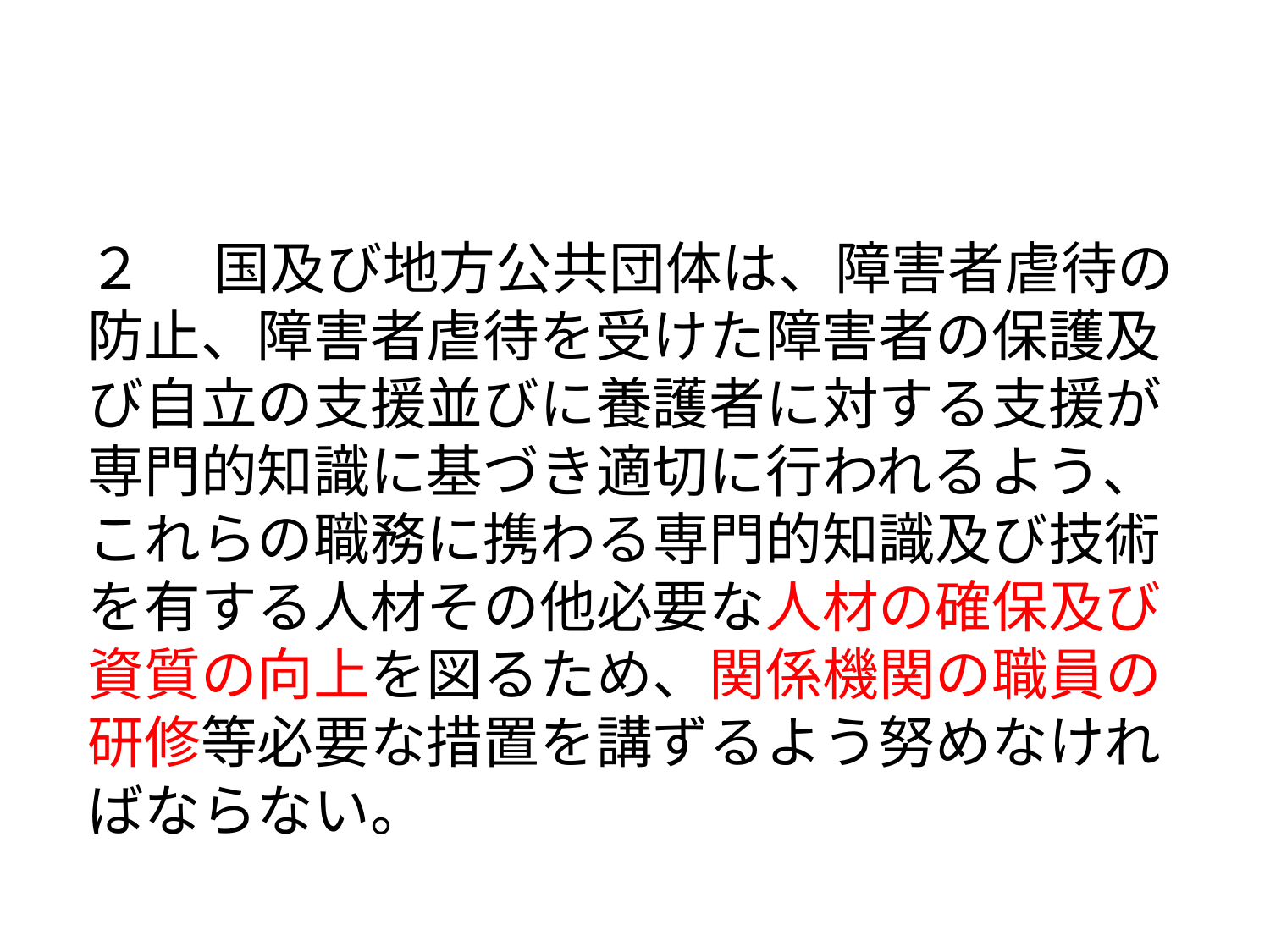

２ 　国及び地方公共団体は、障害者虐待の防止、障害者虐待を受けた障害者の保護及び自立の支援並びに養護者に対する支援が専門的知識に基づき適切に行われるよう、これらの職務に携わる専門的知識及び技術を有する人材その他必要な人材の確保及び資質の向上を図るため、関係機関の職員の研修等必要な措置を講ずるよう努めなければならない。